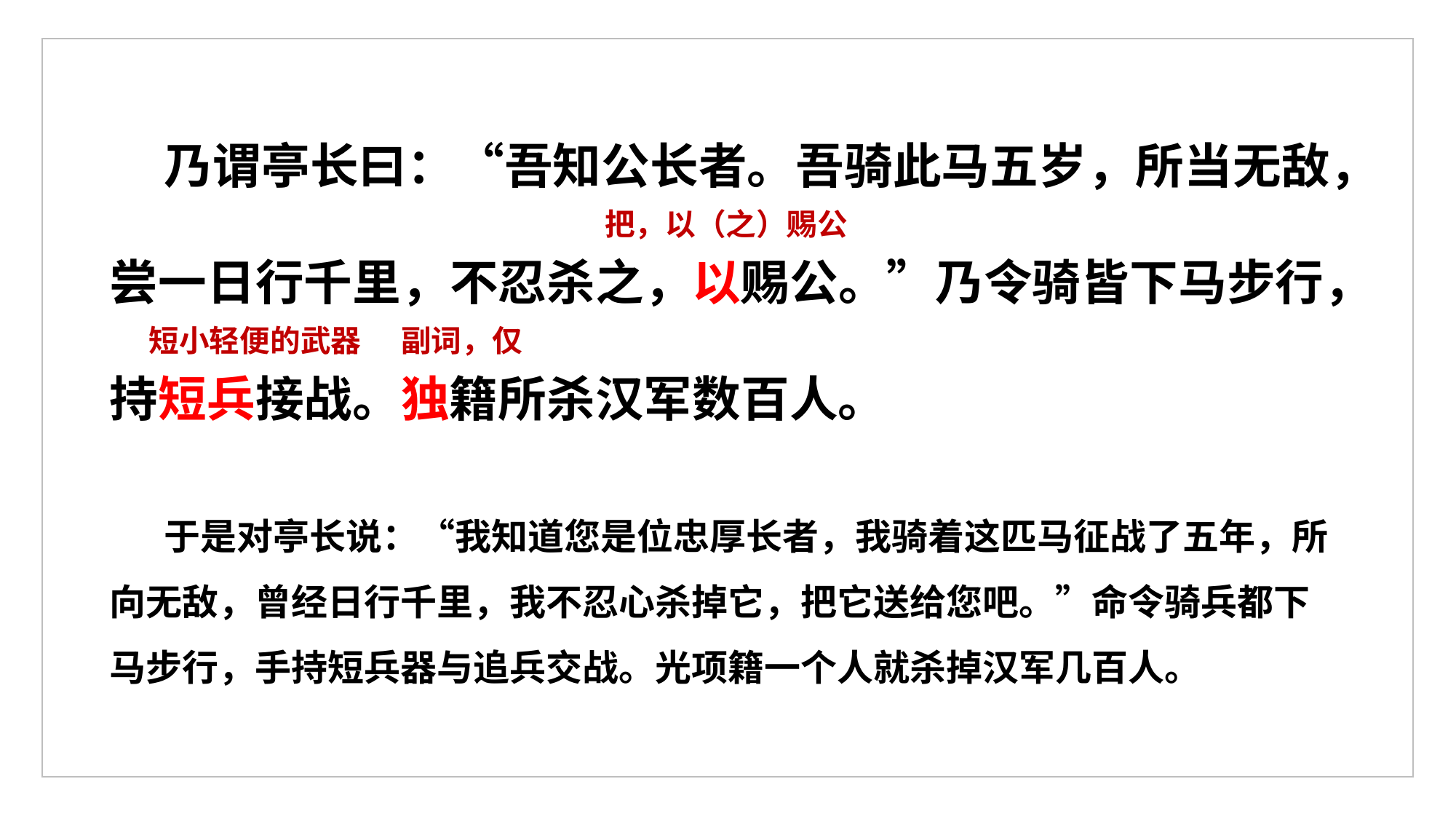

乃谓亭长曰：“吾知公长者。吾骑此马五岁，所当无敌，尝一日行千里，不忍杀之，以赐公。”乃令骑皆下马步行，持短兵接战。独籍所杀汉军数百人。
把，以（之）赐公
短小轻便的武器
副词，仅
于是对亭长说：“我知道您是位忠厚长者，我骑着这匹马征战了五年，所向无敌，曾经日行千里，我不忍心杀掉它，把它送给您吧。”命令骑兵都下马步行，手持短兵器与追兵交战。光项籍一个人就杀掉汉军几百人。